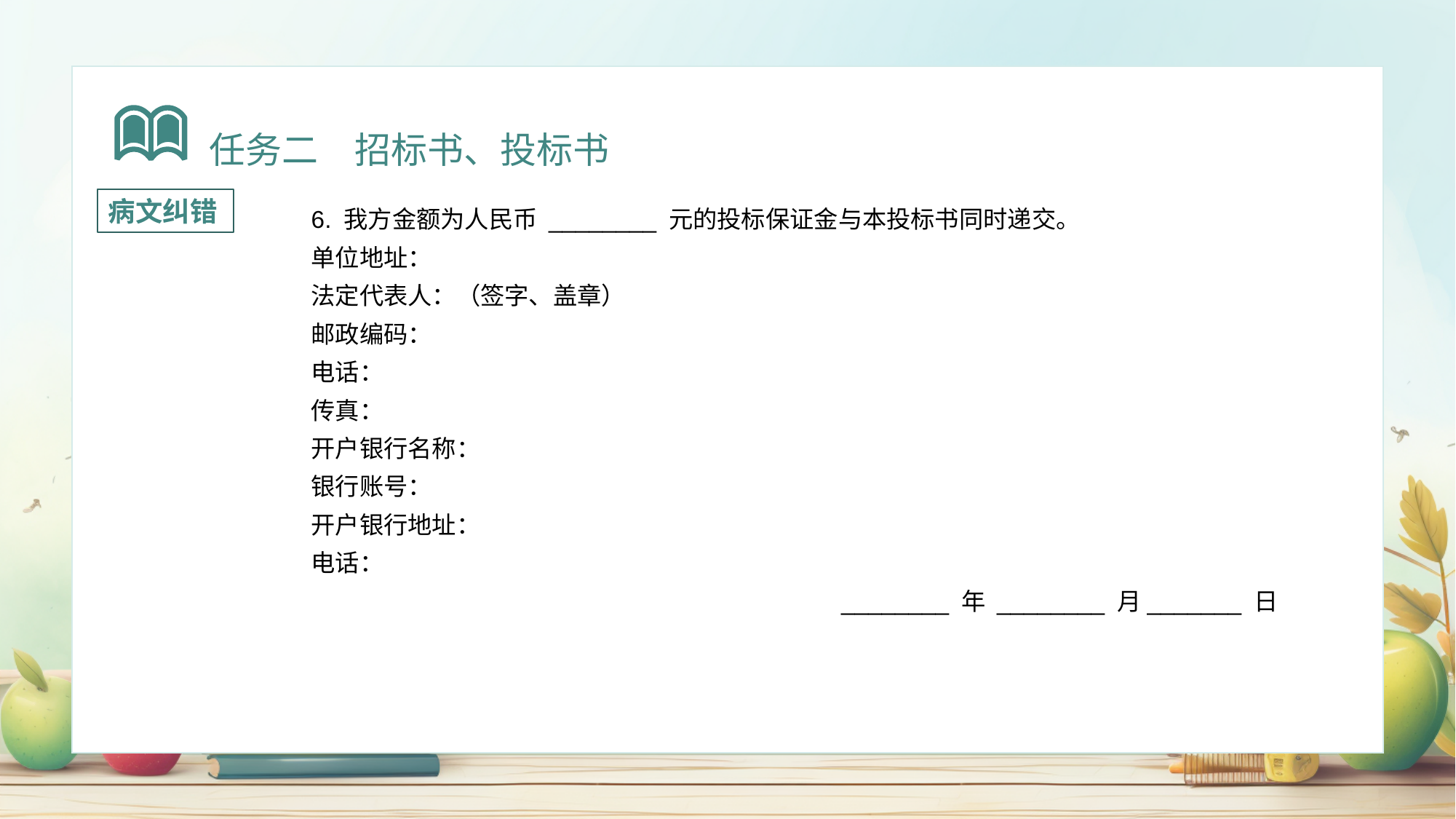

任务二　招标书、投标书

6. 我方金额为人民币 ________ 元的投标保证金与本投标书同时递交。
单位地址：
法定代表人：（签字、盖章）
邮政编码：
电话：
传真：
开户银行名称：
银行账号：
开户银行地址：
电话：
________ 年 ________ 月_______ 日
病文纠错